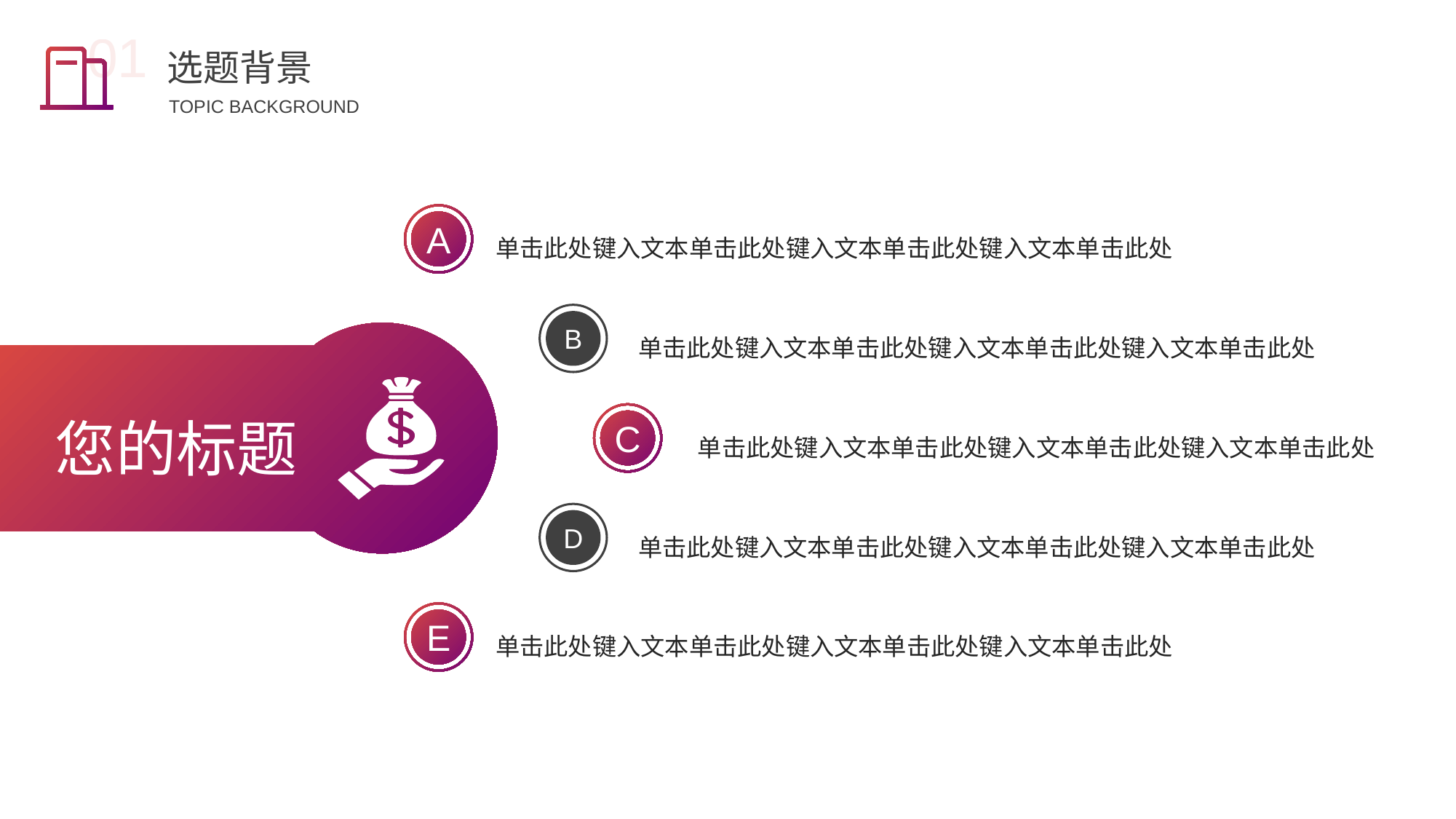

01
选题背景

TOPIC BACKGROUND
A
单击此处键入文本单击此处键入文本单击此处键入文本单击此处
B
单击此处键入文本单击此处键入文本单击此处键入文本单击此处

您的标题
C
单击此处键入文本单击此处键入文本单击此处键入文本单击此处
D
单击此处键入文本单击此处键入文本单击此处键入文本单击此处
E
单击此处键入文本单击此处键入文本单击此处键入文本单击此处